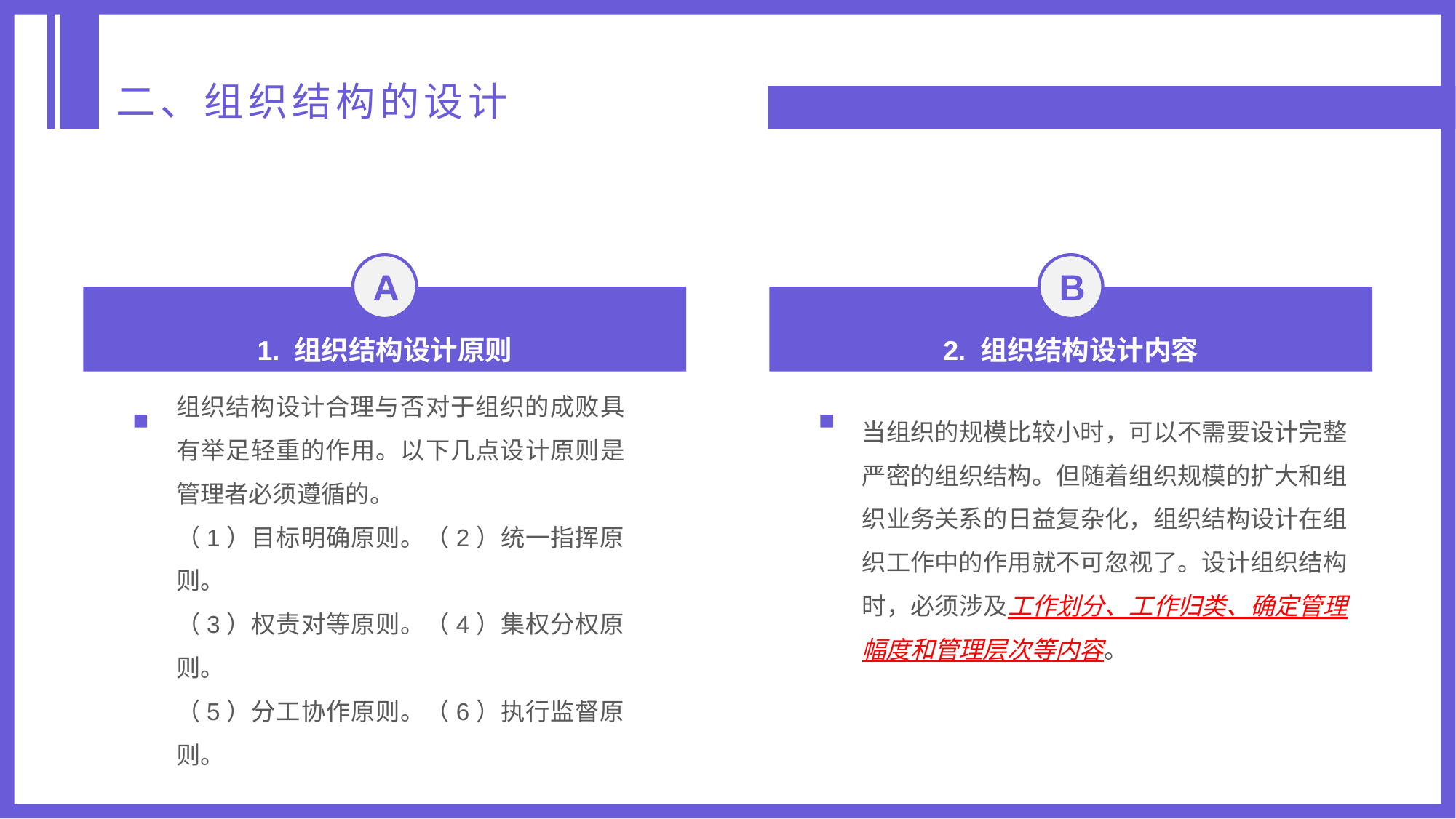

二、组织结构的设计
A
B
1. 组织结构设计原则
2. 组织结构设计内容
组织结构设计合理与否对于组织的成败具有举足轻重的作用。以下几点设计原则是管理者必须遵循的。
（1）目标明确原则。（2）统一指挥原则。
（3）权责对等原则。（4）集权分权原则。
（5）分工协作原则。（6）执行监督原则。

当组织的规模比较小时，可以不需要设计完整严密的组织结构。但随着组织规模的扩大和组织业务关系的日益复杂化，组织结构设计在组织工作中的作用就不可忽视了。设计组织结构时，必须涉及工作划分、工作归类、确定管理幅度和管理层次等内容。